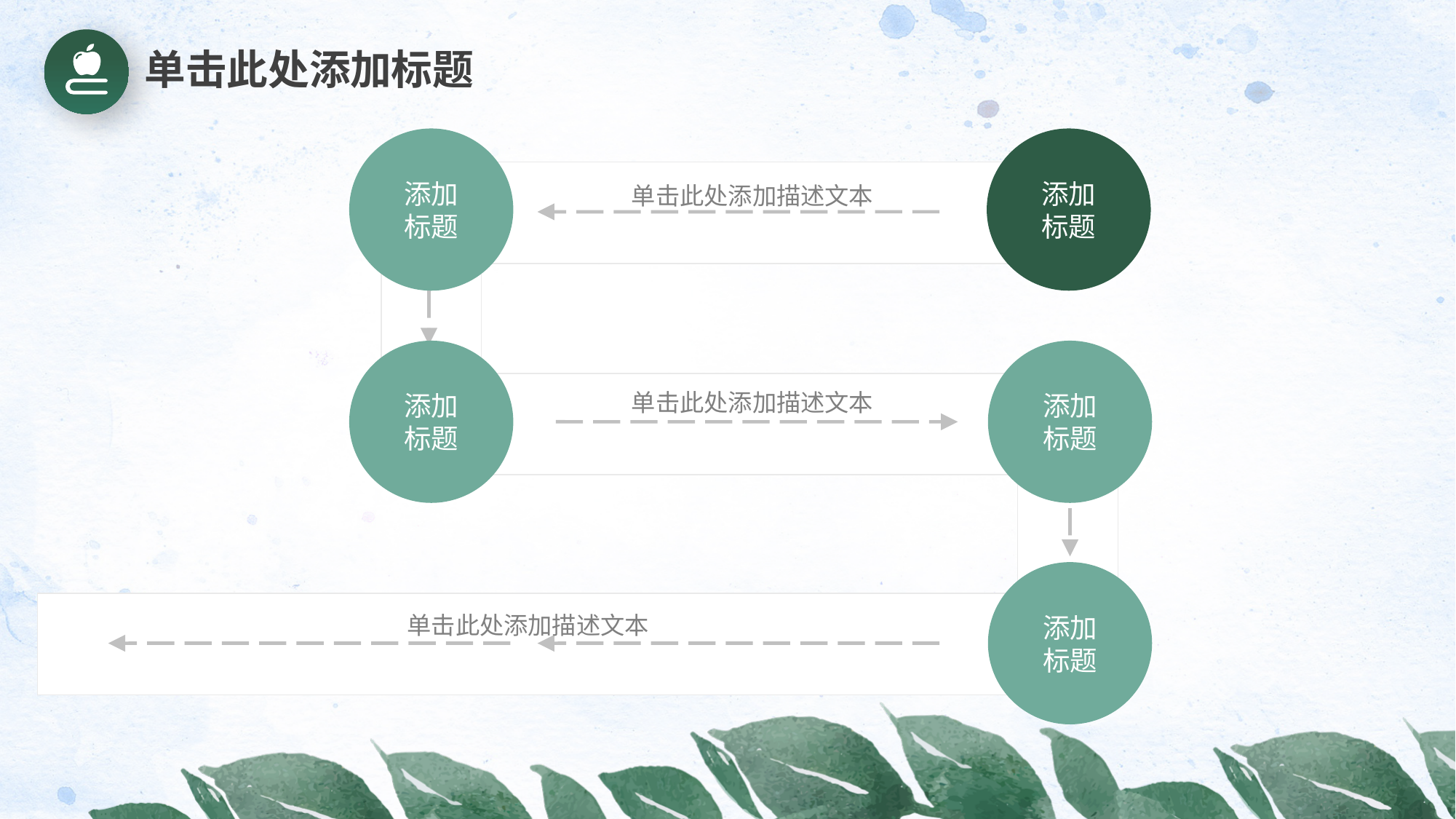

# 单击此处添加标题
添加
标题
添加
标题

单击此处添加描述文本

添加
标题
添加
标题
单击此处添加描述文本

添加
标题
单击此处添加描述文本